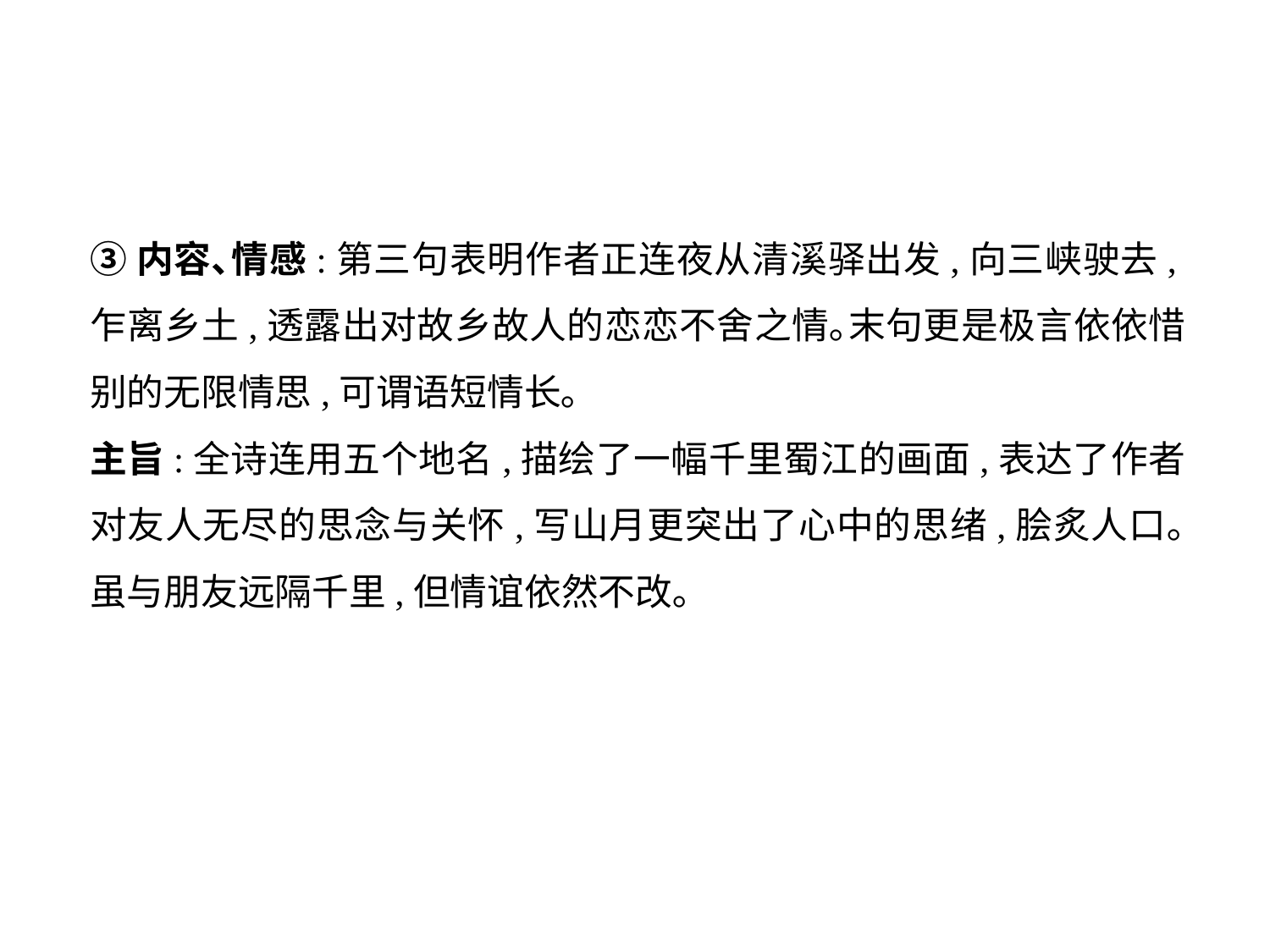

③内容､情感:第三句表明作者正连夜从清溪驿出发,向三峡驶去,乍离乡土,透露出对故乡故人的恋恋不舍之情｡末句更是极言依依惜别的无限情思,可谓语短情长｡
主旨:全诗连用五个地名,描绘了一幅千里蜀江的画面,表达了作者对友人无尽的思念与关怀,写山月更突出了心中的思绪,脍炙人口｡虽与朋友远隔千里,但情谊依然不改｡